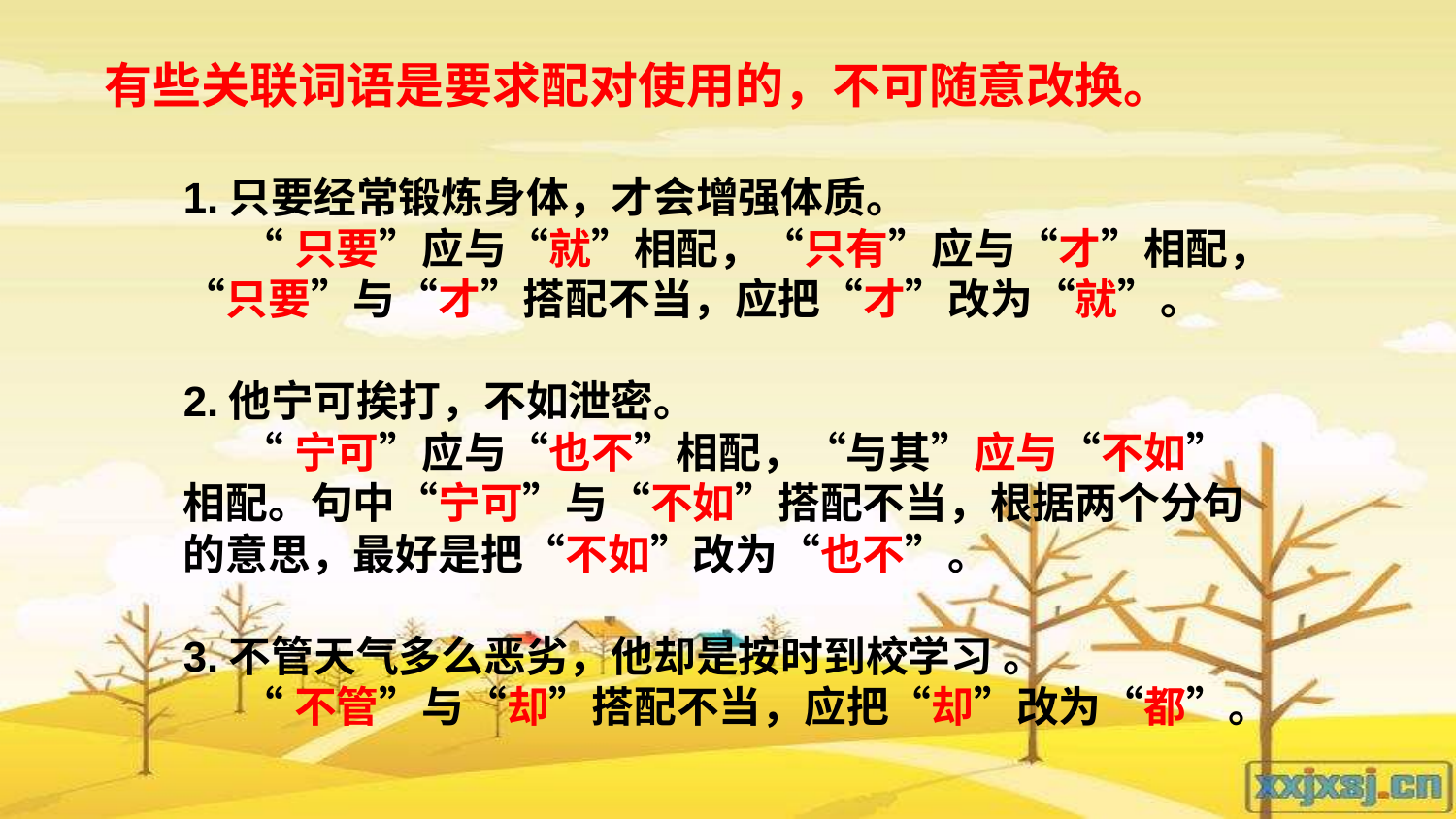

有些关联词语是要求配对使用的，不可随意改换。
1.只要经常锻炼身体，才会增强体质。
      “只要”应与“就”相配，“只有”应与“才”相配，“只要”与“才”搭配不当，应把“才”改为“就”。

2.他宁可挨打，不如泄密。
      “宁可”应与“也不”相配，“与其”应与“不如”相配。句中“宁可”与“不如”搭配不当，根据两个分句的意思，最好是把“不如”改为“也不”。

3.不管天气多么恶劣，他却是按时到校学习 。
      “不管”与“却”搭配不当，应把“却”改为“都”。